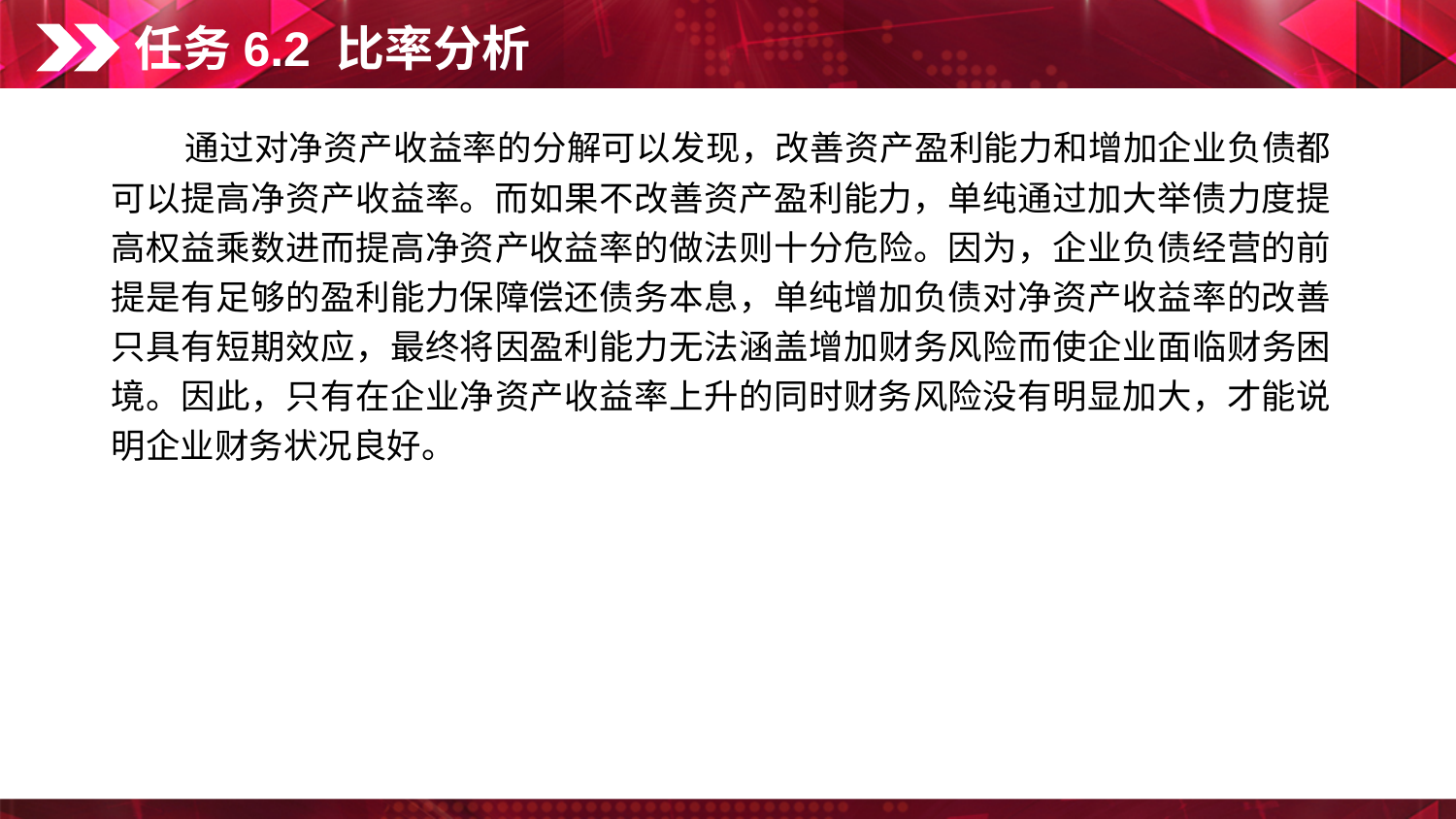

任务6.2 比率分析

　　通过对净资产收益率的分解可以发现，改善资产盈利能力和增加企业负债都可以提高净资产收益率。而如果不改善资产盈利能力，单纯通过加大举债力度提高权益乘数进而提高净资产收益率的做法则十分危险。因为，企业负债经营的前提是有足够的盈利能力保障偿还债务本息，单纯增加负债对净资产收益率的改善只具有短期效应，最终将因盈利能力无法涵盖增加财务风险而使企业面临财务困境。因此，只有在企业净资产收益率上升的同时财务风险没有明显加大，才能说明企业财务状况良好。